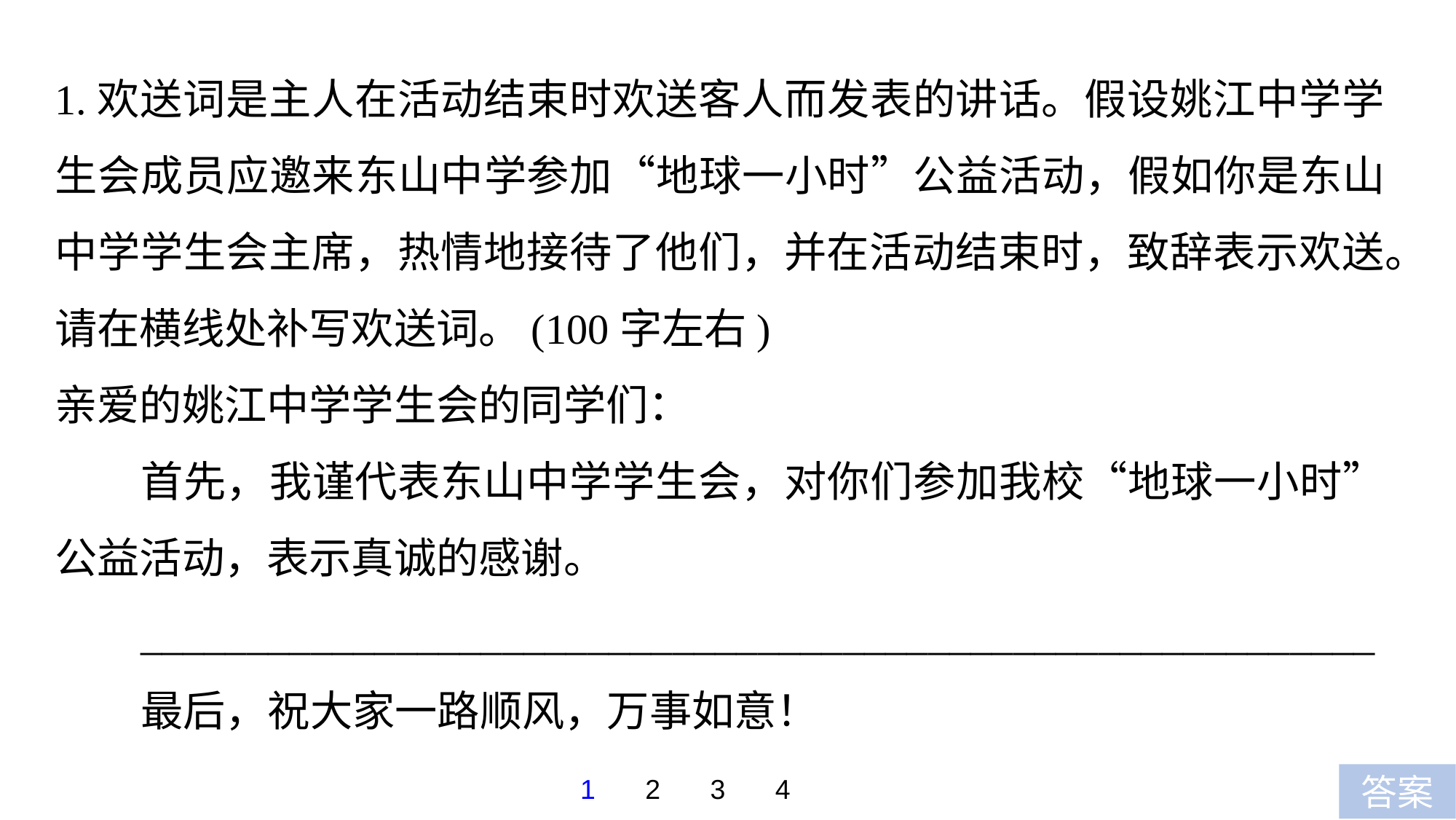

1.欢送词是主人在活动结束时欢送客人而发表的讲话。假设姚江中学学生会成员应邀来东山中学参加“地球一小时”公益活动，假如你是东山中学学生会主席，热情地接待了他们，并在活动结束时，致辞表示欢送。请在横线处补写欢送词。(100字左右)
亲爱的姚江中学学生会的同学们：
首先，我谨代表东山中学学生会，对你们参加我校“地球一小时”公益活动，表示真诚的感谢。
__________________________________________________________
最后，祝大家一路顺风，万事如意！
1
2
3
4
答案